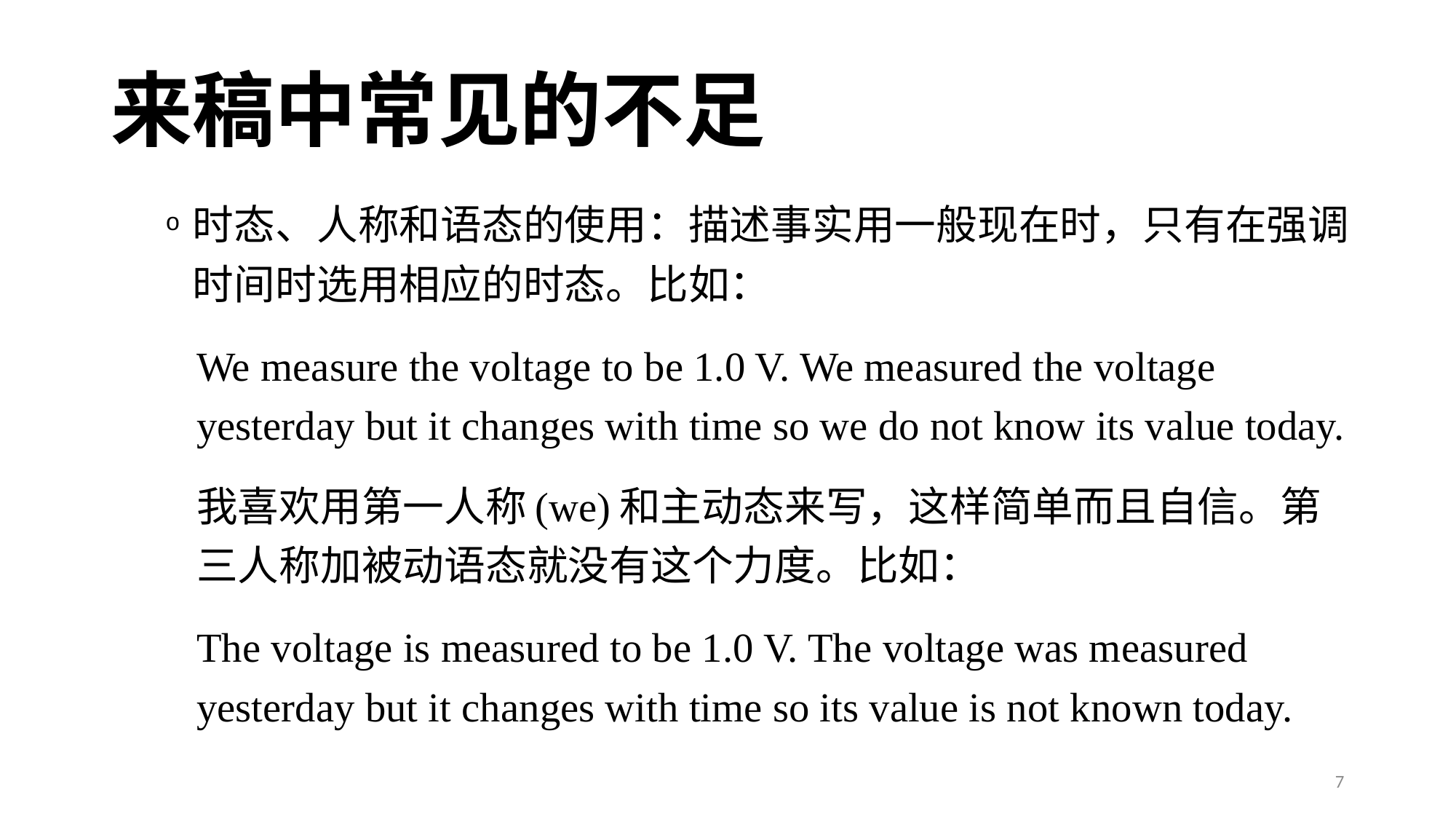

# 来稿中常见的不足
时态、人称和语态的使用：描述事实用一般现在时，只有在强调时间时选用相应的时态。比如：
We measure the voltage to be 1.0 V. We measured the voltage yesterday but it changes with time so we do not know its value today.
我喜欢用第一人称(we)和主动态来写，这样简单而且自信。第三人称加被动语态就没有这个力度。比如：
The voltage is measured to be 1.0 V. The voltage was measured yesterday but it changes with time so its value is not known today.

7